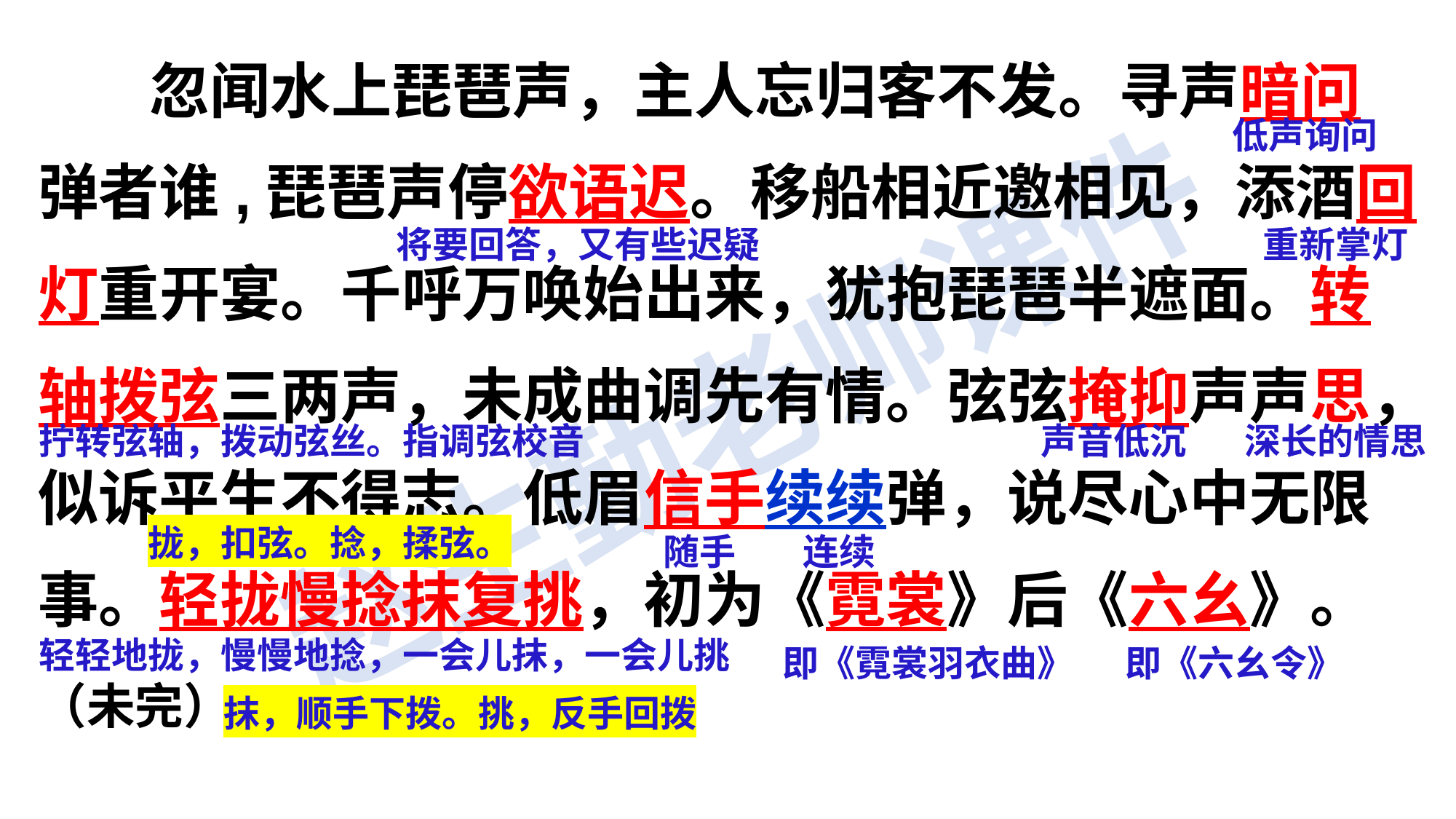

忽闻水上琵琶声，主人忘归客不发。寻声暗问弹者谁,琵琶声停欲语迟。移船相近邀相见，添酒回灯重开宴。千呼万唤始出来，犹抱琵琶半遮面。转轴拨弦三两声，未成曲调先有情。弦弦掩抑声声思，似诉平生不得志。低眉信手续续弹，说尽心中无限事。轻拢慢捻抹复挑，初为《霓裳》后《六幺》。（未完）
低声询问
将要回答，又有些迟疑
重新掌灯
拧转弦轴，拨动弦丝。指调弦校音
声音低沉
深长的情思
拢，扣弦。捻，揉弦。
随手
连续
轻轻地拢，慢慢地捻，一会儿抹，一会儿挑
即《霓裳羽衣曲》
即《六幺令》
抹，顺手下拨。挑，反手回拨